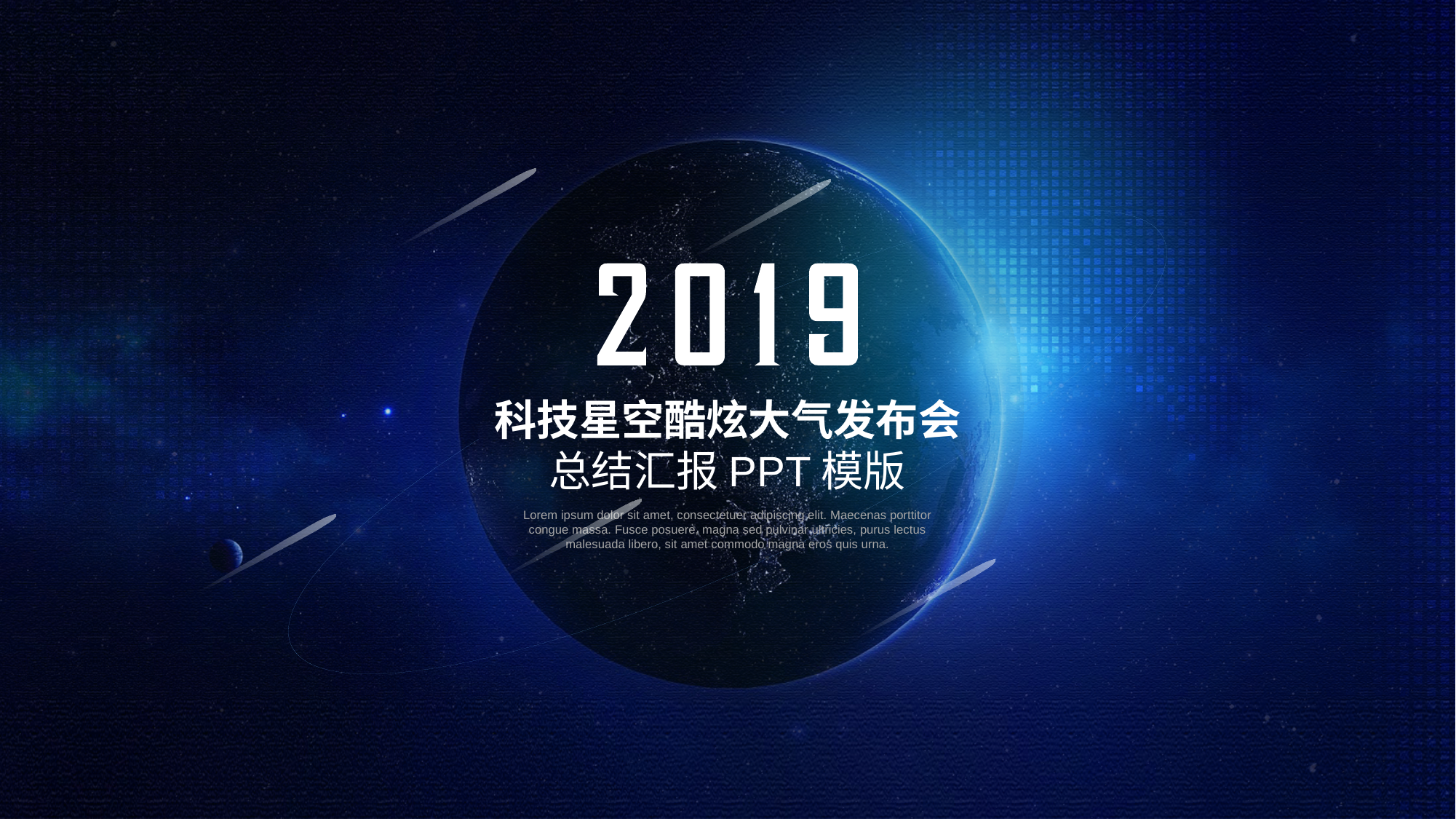

e7d195523061f1c0dc554706afe4c72a60a25314cbaece805811E654B44695D34D35691164BB3D154CCFD5D798F6FEAD99EAA8F1ADC3D4AFA5BC9ED0BB3A4B45073A038AC38E89AB54D31AA59602B9F134AB2F4D6262A1B4F8AD91EDB836BA4A8A86D335FB844568ED1D8A20E8CEC8589707BF5B91587DDBEC310FFCA457F18EA4057AC7F56DD7C2

科技星空酷炫大气发布会
总结汇报PPT模版
Lorem ipsum dolor sit amet, consectetuer adipiscing elit. Maecenas porttitor congue massa. Fusce posuere, magna sed pulvinar ultricies, purus lectus malesuada libero, sit amet commodo magna eros quis urna.